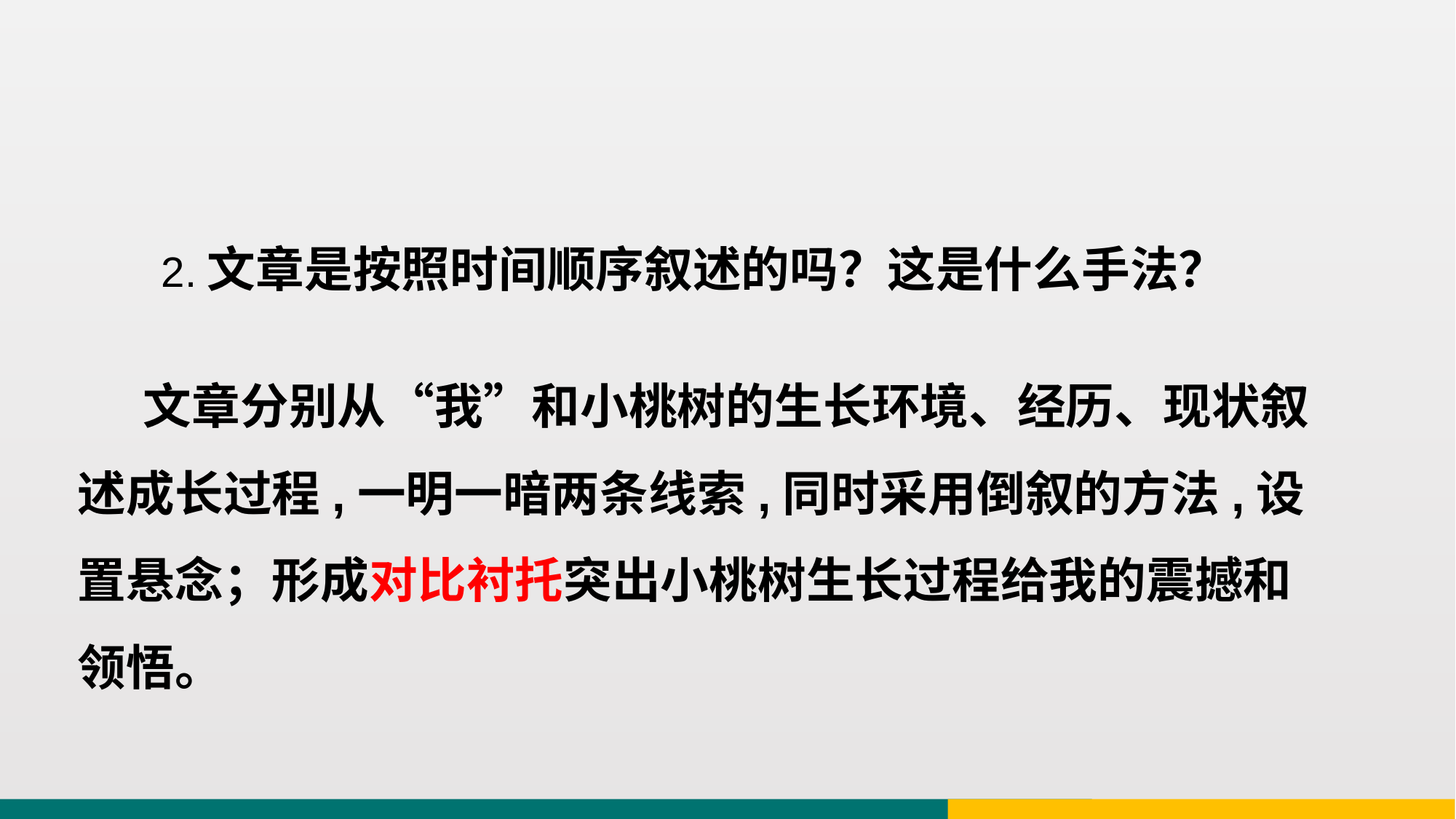

2.文章是按照时间顺序叙述的吗？这是什么手法？

  文章分别从“我”和小桃树的生长环境、经历、现状叙述成长过程,一明一暗两条线索,同时采用倒叙的方法,设置悬念；形成对比衬托突出小桃树生长过程给我的震撼和领悟。